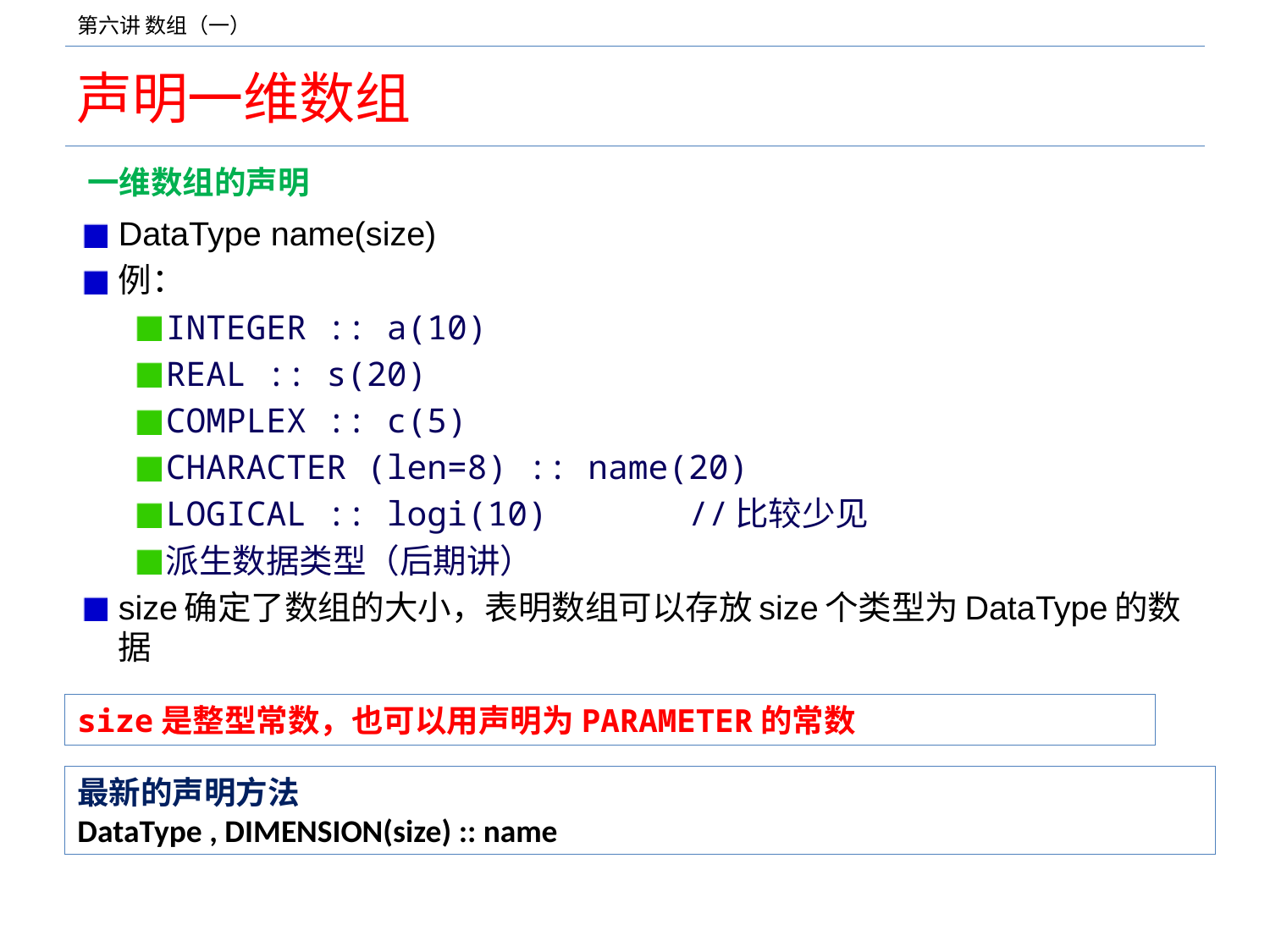

# 声明一维数组
一维数组的声明
DataType name(size)
例：
INTEGER :: a(10)
REAL :: s(20)
COMPLEX :: c(5)
CHARACTER (len=8) :: name(20)
LOGICAL :: logi(10)       //比较少见
派生数据类型（后期讲）
size确定了数组的大小，表明数组可以存放size个类型为DataType的数据
size是整型常数，也可以用声明为PARAMETER的常数
最新的声明方法
DataType , DIMENSION(size) :: name